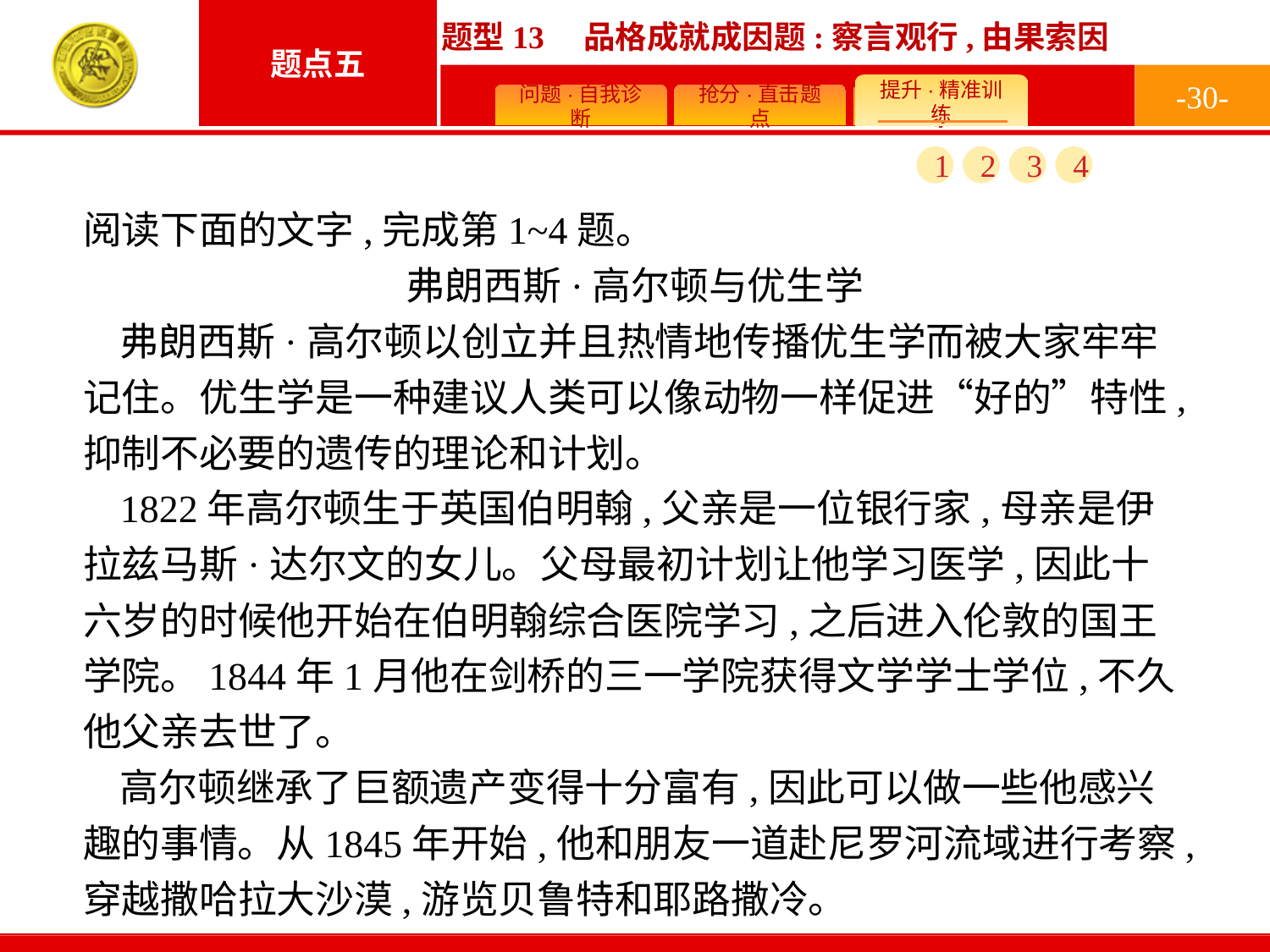

-30-
1
2
3
4
阅读下面的文字,完成第1~4题。
弗朗西斯·高尔顿与优生学
弗朗西斯·高尔顿以创立并且热情地传播优生学而被大家牢牢记住。优生学是一种建议人类可以像动物一样促进“好的”特性,抑制不必要的遗传的理论和计划。
1822年高尔顿生于英国伯明翰,父亲是一位银行家,母亲是伊拉兹马斯·达尔文的女儿。父母最初计划让他学习医学,因此十六岁的时候他开始在伯明翰综合医院学习,之后进入伦敦的国王学院。1844年1月他在剑桥的三一学院获得文学学士学位,不久他父亲去世了。
高尔顿继承了巨额遗产变得十分富有,因此可以做一些他感兴趣的事情。从1845年开始,他和朋友一道赴尼罗河流域进行考察,穿越撒哈拉大沙漠,游览贝鲁特和耶路撒冷。